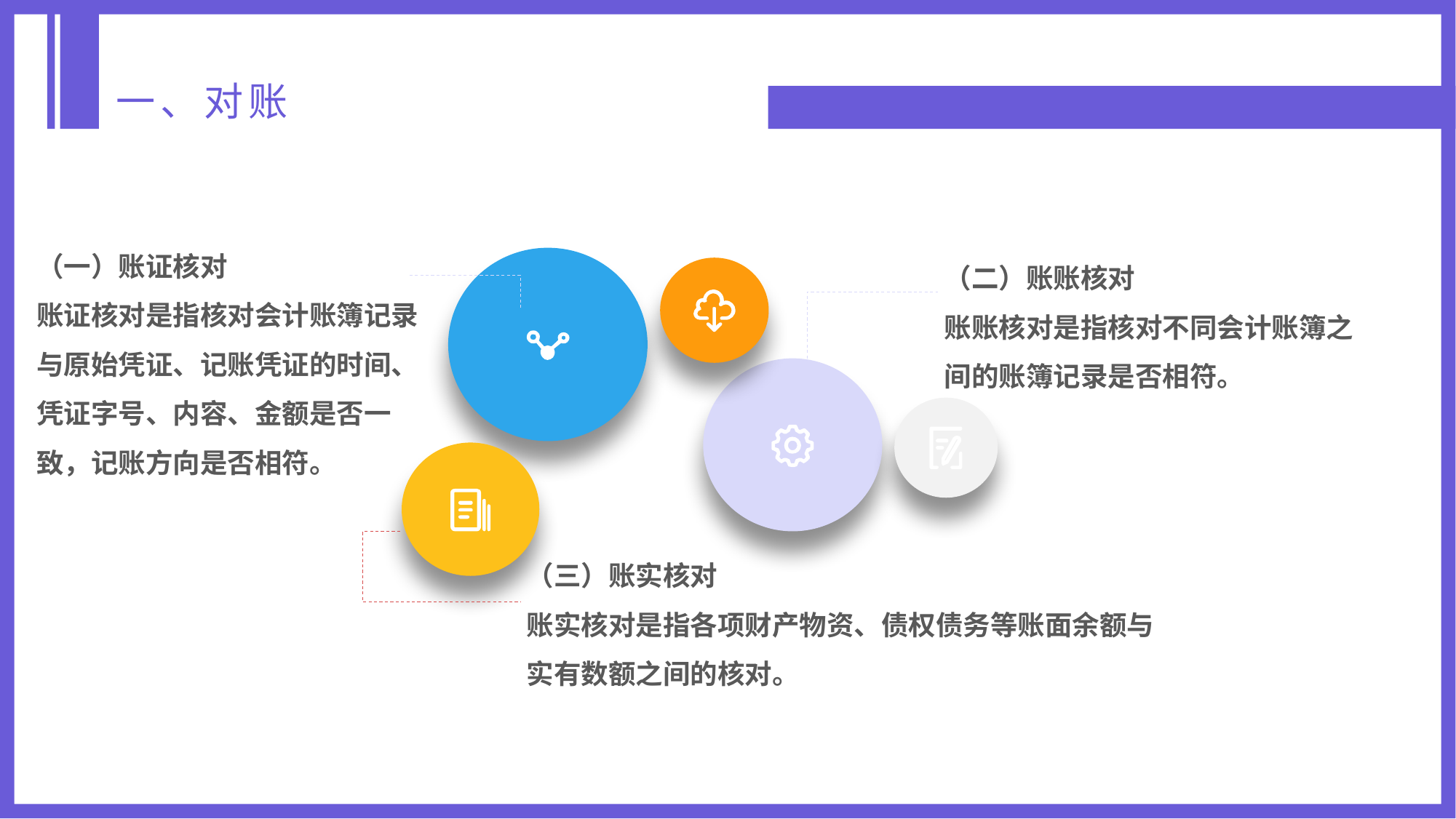

一、对账
（一）账证核对
账证核对是指核对会计账簿记录与原始凭证、记账凭证的时间、凭证字号、内容、金额是否一致，记账方向是否相符。
（二）账账核对
账账核对是指核对不同会计账簿之间的账簿记录是否相符。

（三）账实核对
账实核对是指各项财产物资、债权债务等账面余额与实有数额之间的核对。